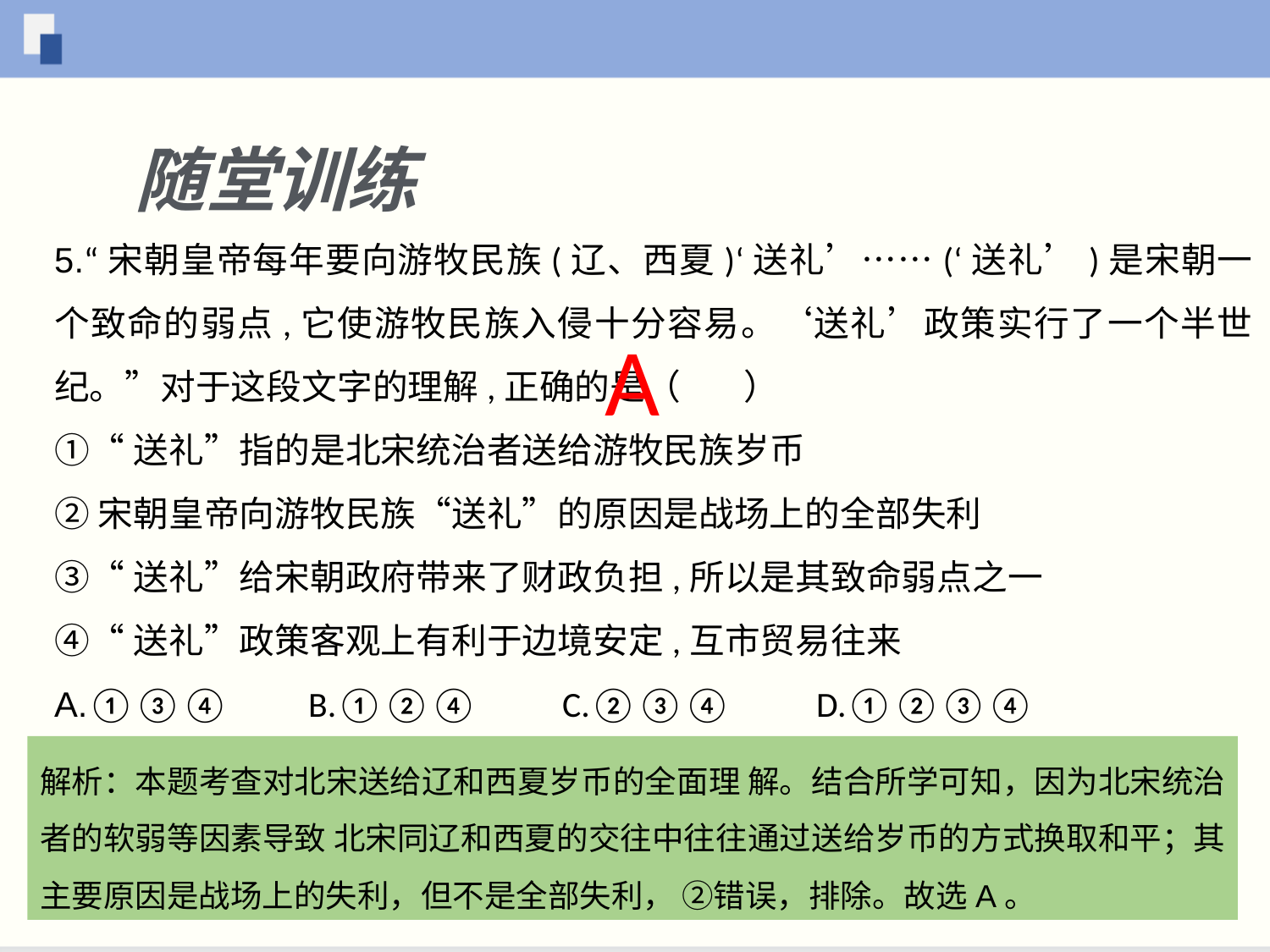

随堂训练
5.“宋朝皇帝每年要向游牧民族(辽、西夏)‘送礼’……(‘送礼’)是宋朝一个致命的弱点,它使游牧民族入侵十分容易。‘送礼’政策实行了一个半世纪。”对于这段文字的理解,正确的是（        ）
①“送礼”指的是北宋统治者送给游牧民族岁币
②宋朝皇帝向游牧民族“送礼”的原因是战场上的全部失利
③“送礼”给宋朝政府带来了财政负担,所以是其致命弱点之一
④“送礼”政策客观上有利于边境安定,互市贸易往来
A.①③④	B.①②④	C.②③④	D.①②③④
A
解析：本题考查对北宋送给辽和西夏岁币的全面理 解。结合所学可知，因为北宋统治者的软弱等因素导致 北宋同辽和西夏的交往中往往通过送给岁币的方式换取和平；其主要原因是战场上的失利，但不是全部失利， ②错误，排除。故选A。